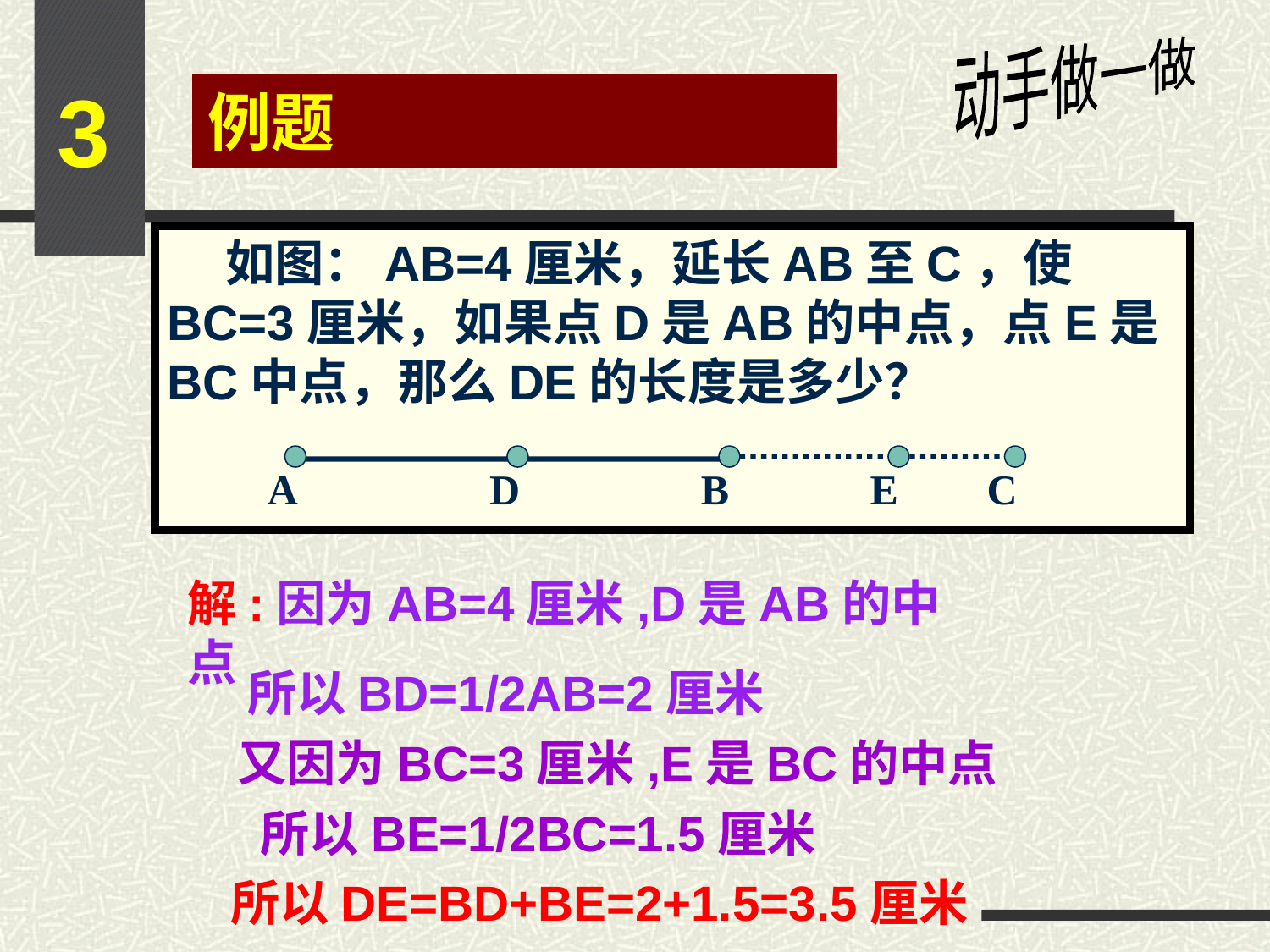

动手做一做
3
例题
     如图：AB=4厘米，延长AB至C，使BC=3厘米，如果点D是AB的中点，点E是BC中点，那么DE的长度是多少？

A
D
B
E
C
解:因为AB=4厘米,D是AB的中点

所以BD=1/2AB=2厘米

又因为BC=3厘米,E是BC的中点
 所以BE=1/2BC=1.5厘米
 所以DE=BD+BE=2+1.5=3.5厘米